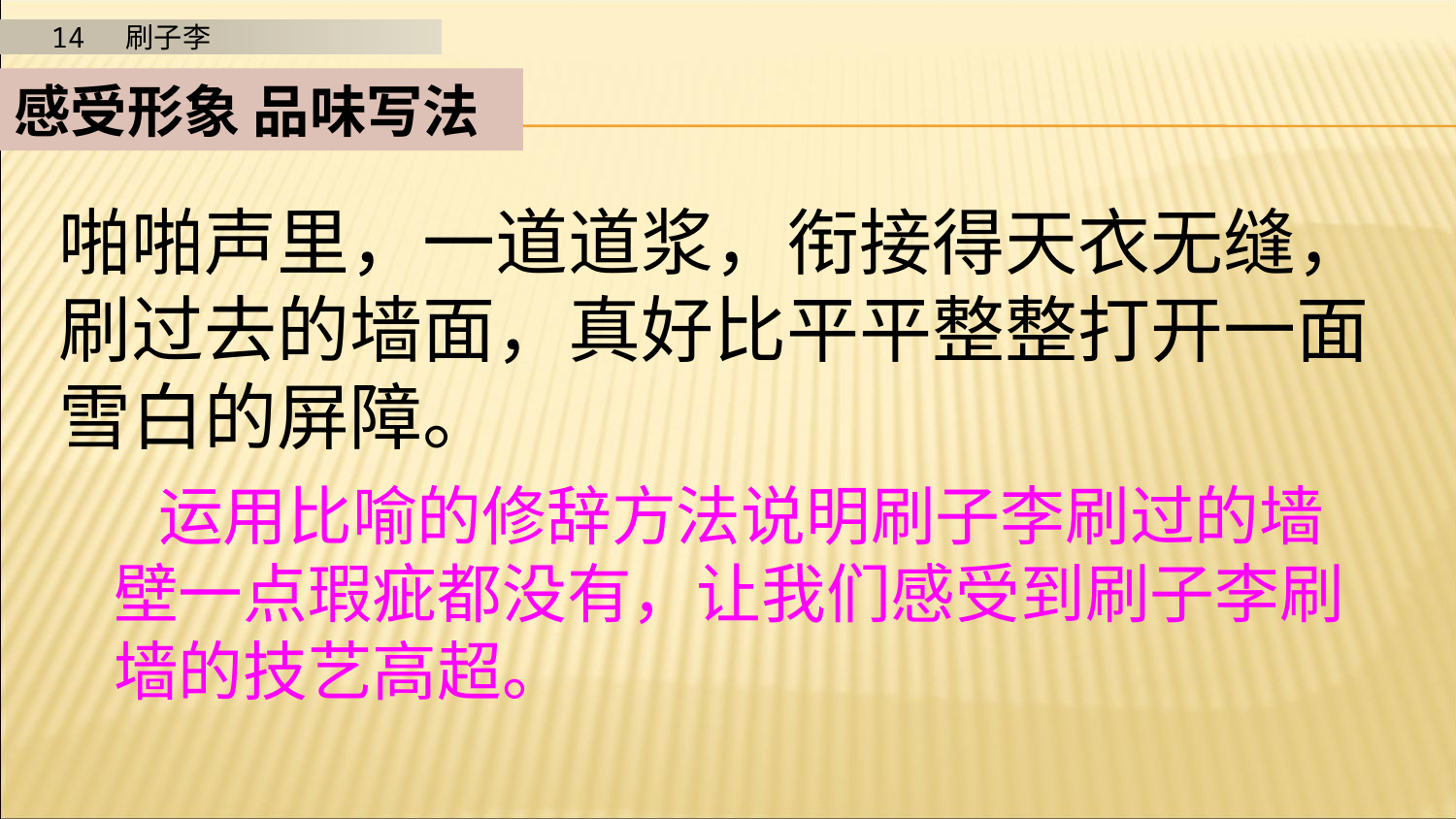

感受形象 品味写法
啪啪声里，一道道浆，衔接得天衣无缝，刷过去的墙面，真好比平平整整打开一面雪白的屏障。
  运用比喻的修辞方法说明刷子李刷过的墙壁一点瑕疵都没有，让我们感受到刷子李刷墙的技艺高超。